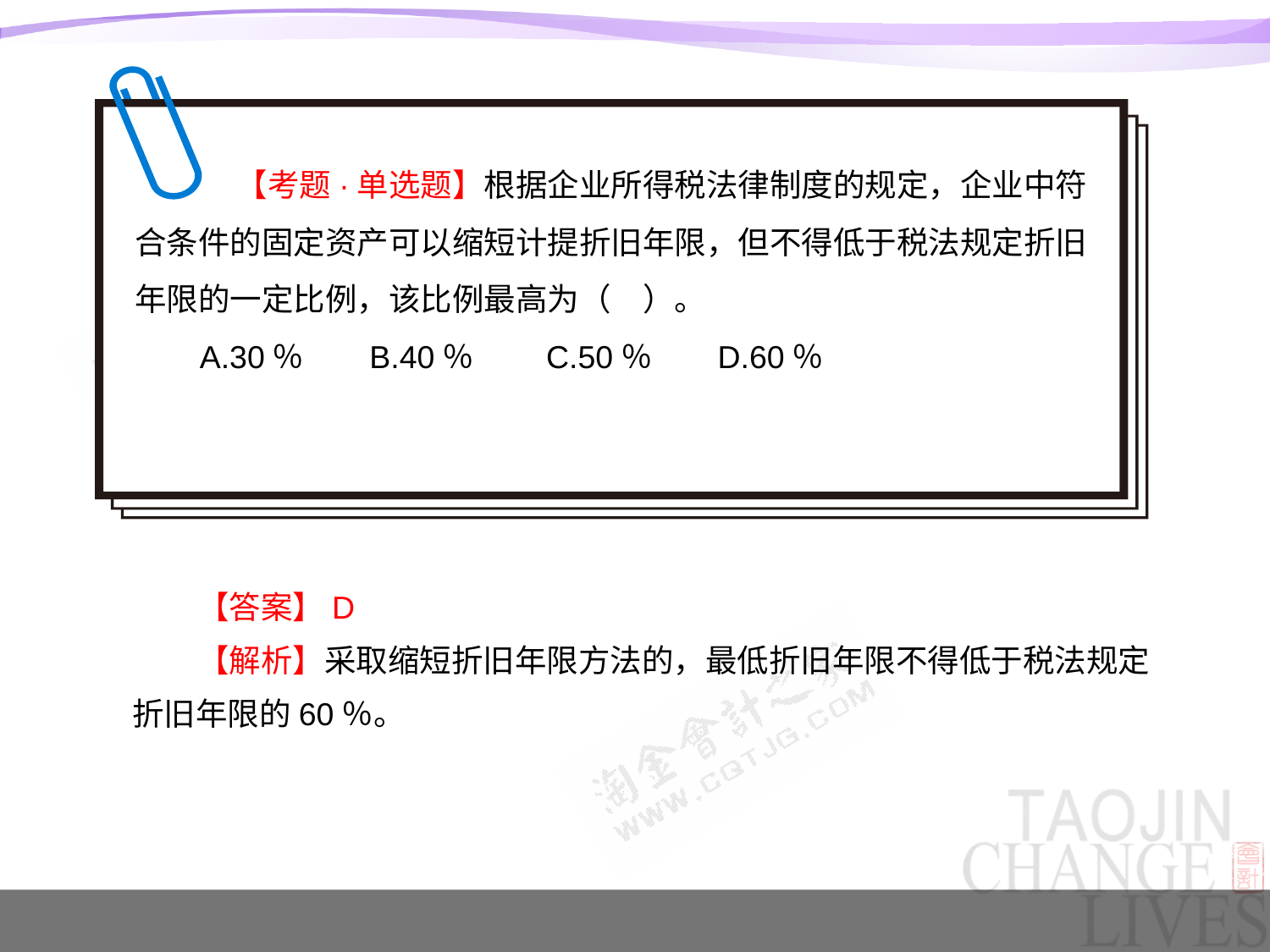

【考题·单选题】根据企业所得税法律制度的规定，企业中符合条件的固定资产可以缩短计提折旧年限，但不得低于税法规定折旧年限的一定比例，该比例最高为（　）。
A.30％        B.40％         C.50％        D.60％

【答案】D
【解析】采取缩短折旧年限方法的，最低折旧年限不得低于税法规定折旧年限的60％。